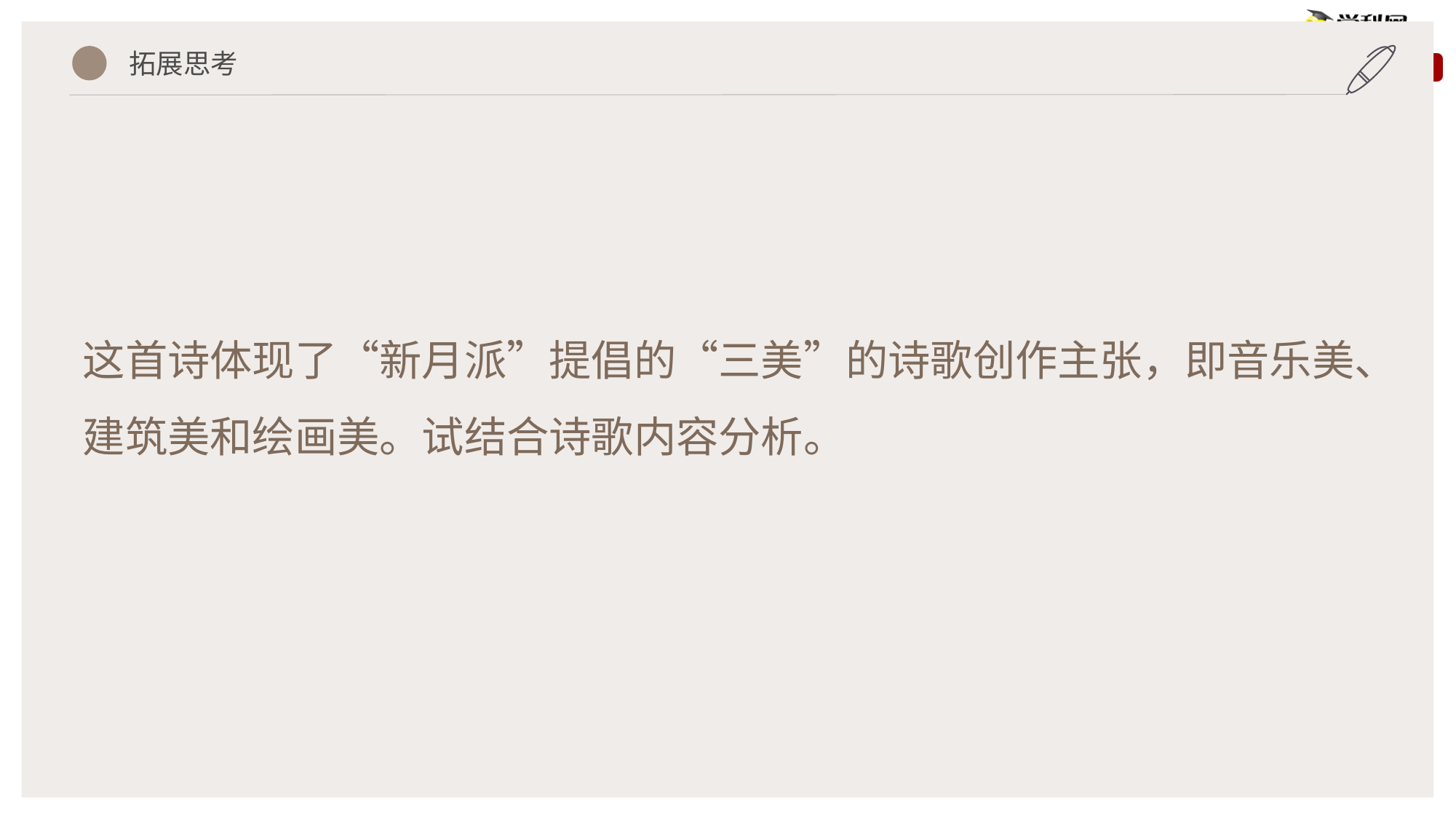

拓展思考

这首诗体现了“新月派”提倡的“三美”的诗歌创作主张，即音乐美、建筑美和绘画美。试结合诗歌内容分析。